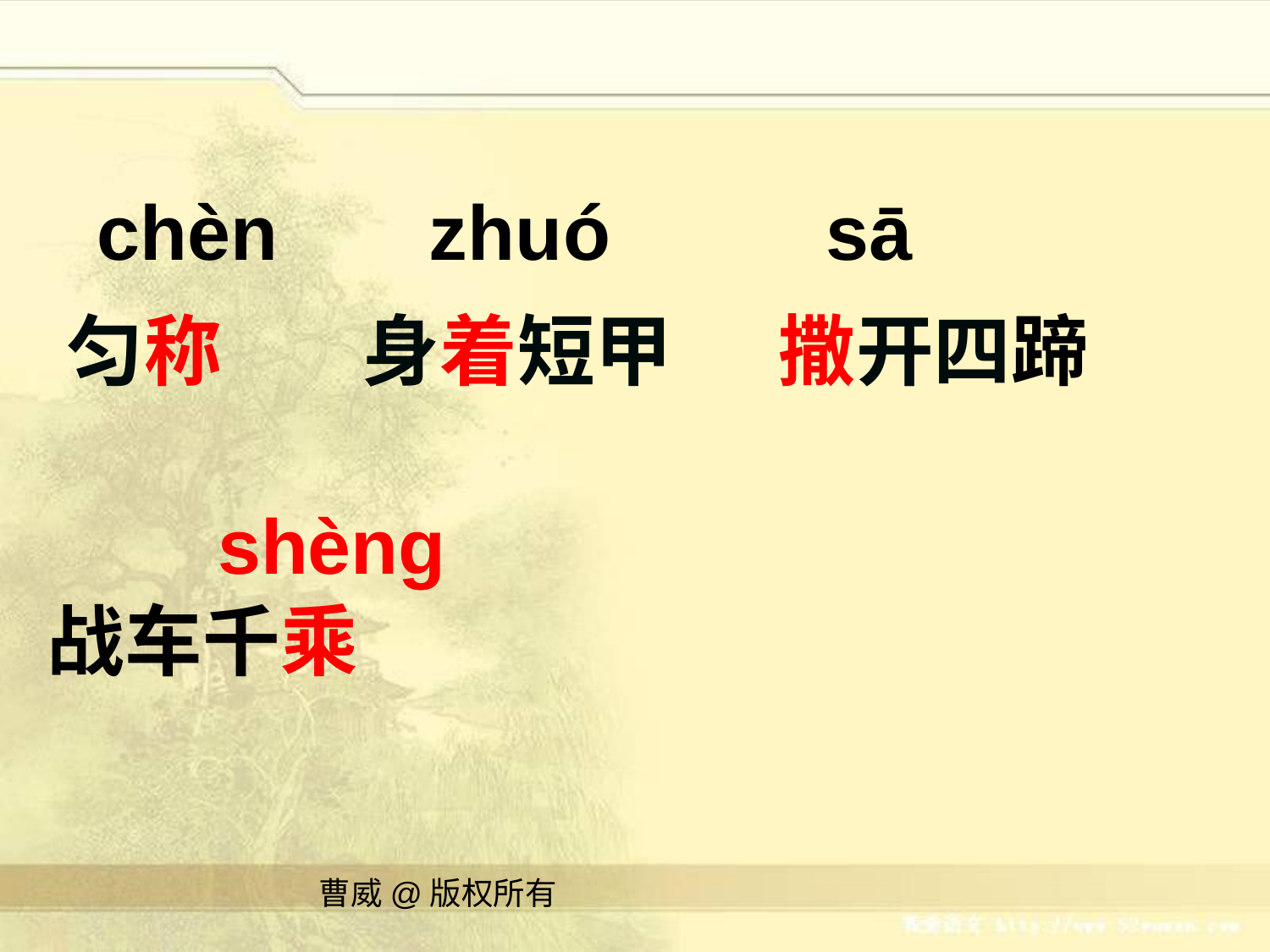

chèn       zhuó          sā
  匀称        身着短甲      撒开四蹄
shèng
战车千乘